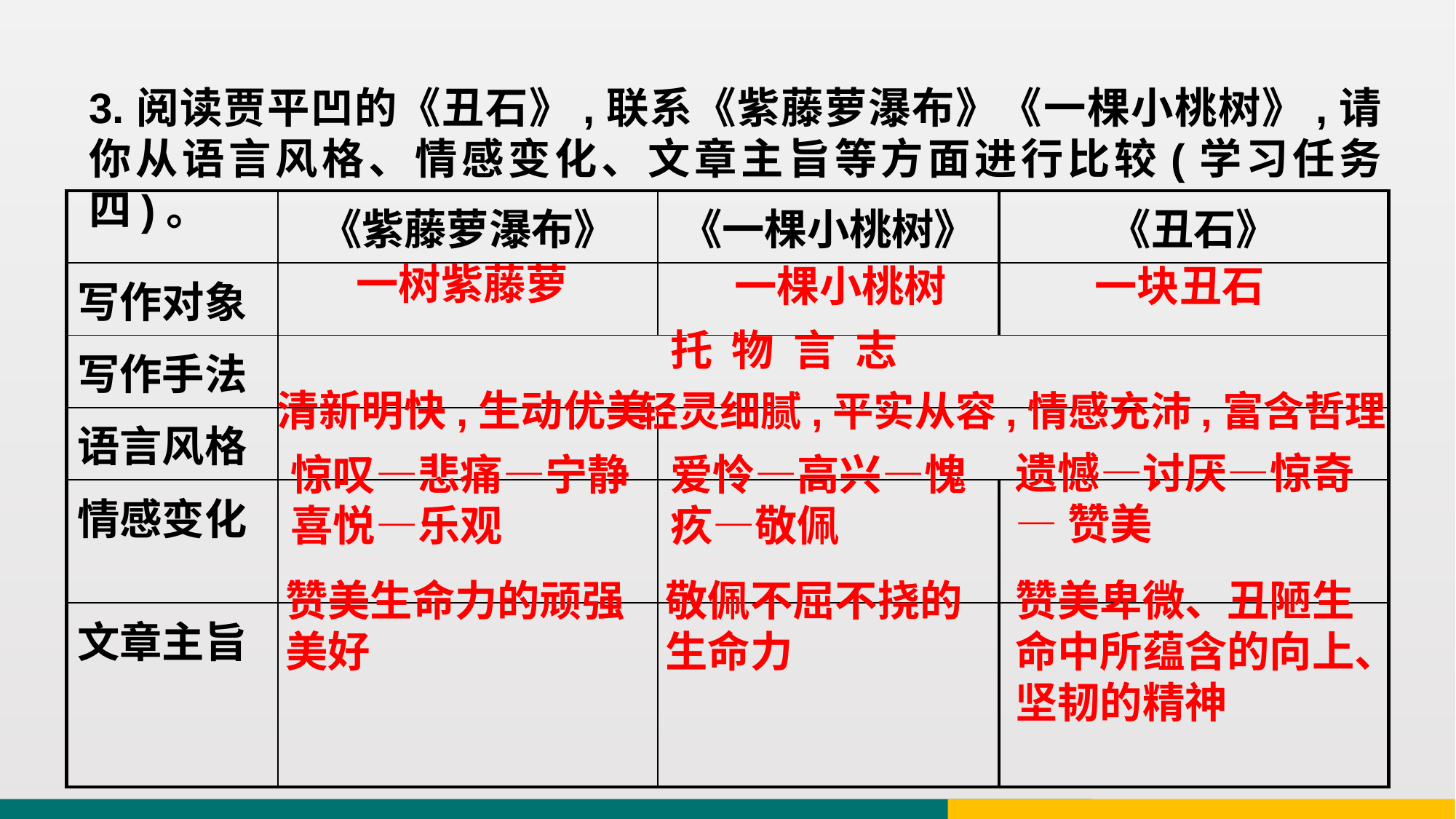

3.阅读贾平凹的《丑石》,联系《紫藤萝瀑布》《一棵小桃树》,请你从语言风格、情感变化、文章主旨等方面进行比较(学习任务四)。
|  | 《紫藤萝瀑布》 | 《一棵小桃树》 | 《丑石》 |
| --- | --- | --- | --- |
| 写作对象 |  |  |  |
| 写作手法 |  |  |  |
| 语言风格 |  |  |  |
| 情感变化 |  |  |  |
| 文章主旨 |  |  |  |
一树紫藤萝
一棵小桃树
一块丑石
托  物  言  志
清新明快,生动优美
轻灵细腻,平实从容,情感充沛,富含哲理
遗憾—讨厌—惊奇
—赞美
惊叹—悲痛—宁静喜悦—乐观
爱怜—高兴—愧疚—敬佩
赞美生命力的顽强美好
敬佩不屈不挠的生命力
赞美卑微、丑陋生命中所蕴含的向上、坚韧的精神